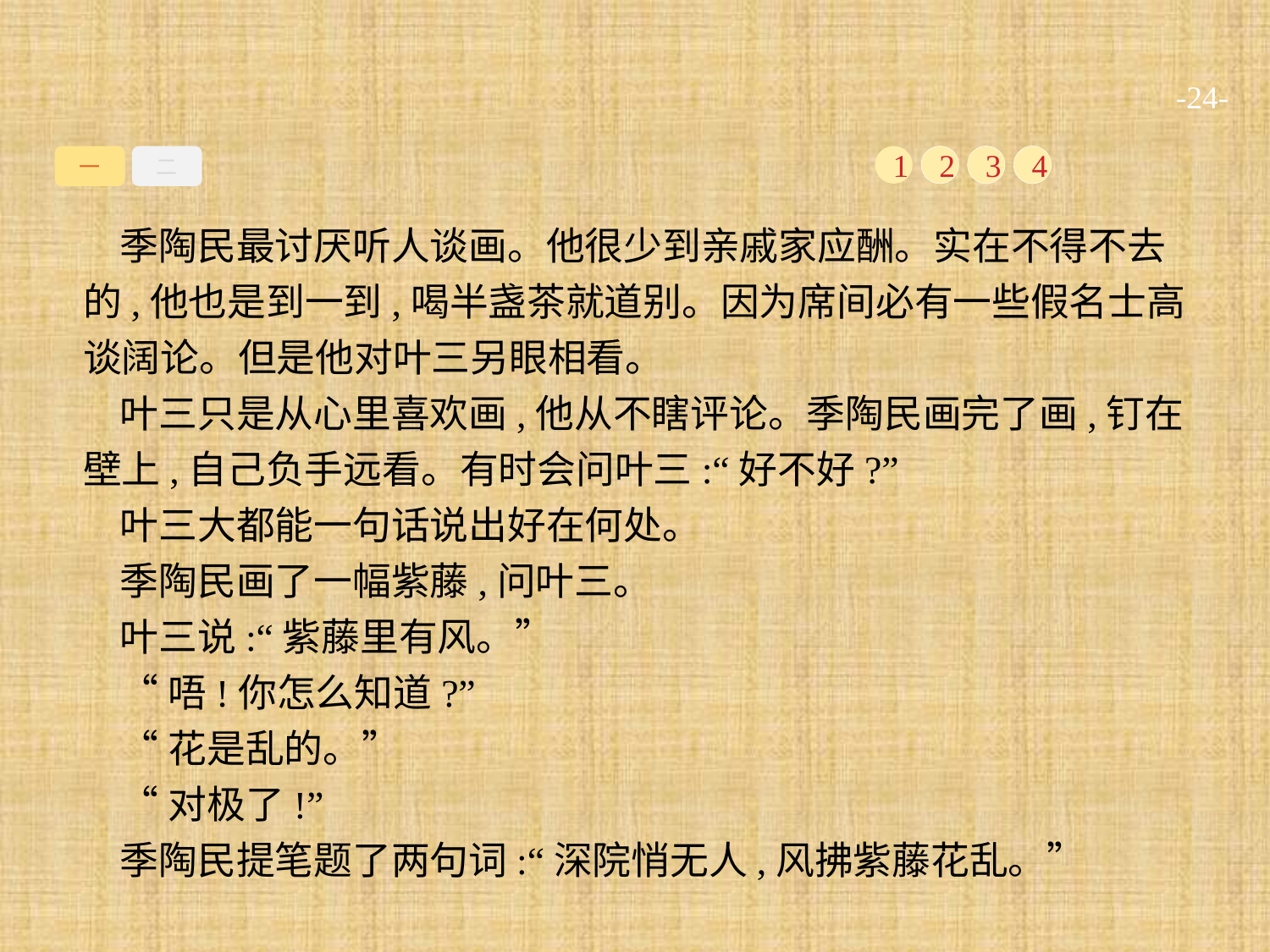

-24-
一
二
1
2
3
4
季陶民最讨厌听人谈画。他很少到亲戚家应酬。实在不得不去的,他也是到一到,喝半盏茶就道别。因为席间必有一些假名士高谈阔论。但是他对叶三另眼相看。
叶三只是从心里喜欢画,他从不瞎评论。季陶民画完了画,钉在壁上,自己负手远看。有时会问叶三:“好不好?”
叶三大都能一句话说出好在何处。
季陶民画了一幅紫藤,问叶三。
叶三说:“紫藤里有风。”
“唔!你怎么知道?”
“花是乱的。”
“对极了!”
季陶民提笔题了两句词:“深院悄无人,风拂紫藤花乱。”